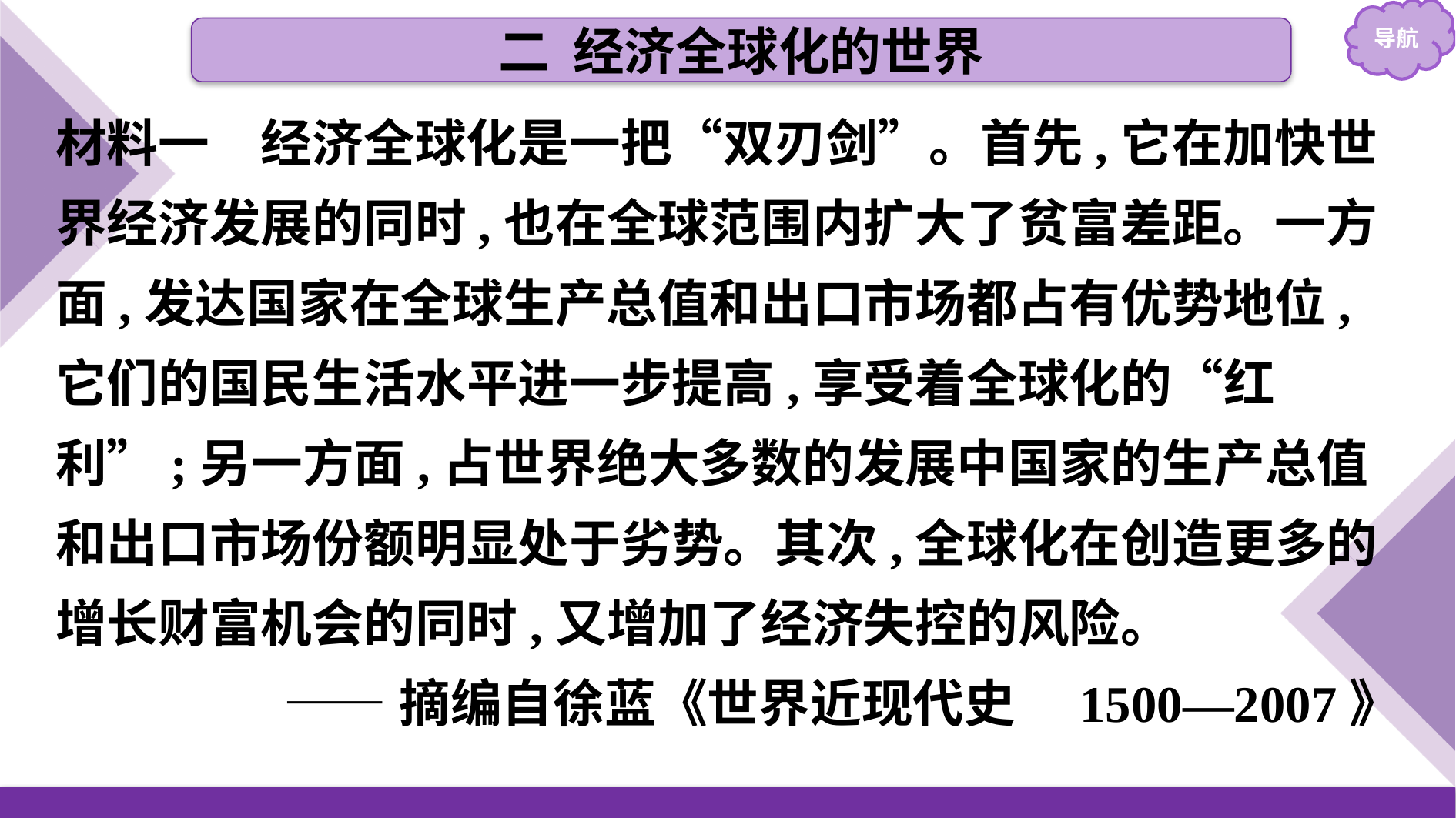

二  经济全球化的世界
材料一　经济全球化是一把“双刃剑”。首先,它在加快世界经济发展的同时,也在全球范围内扩大了贫富差距。一方面,发达国家在全球生产总值和出口市场都占有优势地位,它们的国民生活水平进一步提高,享受着全球化的“红利”;另一方面,占世界绝大多数的发展中国家的生产总值和出口市场份额明显处于劣势。其次,全球化在创造更多的增长财富机会的同时,又增加了经济失控的风险。
——摘编自徐蓝《世界近现代史　1500—2007》